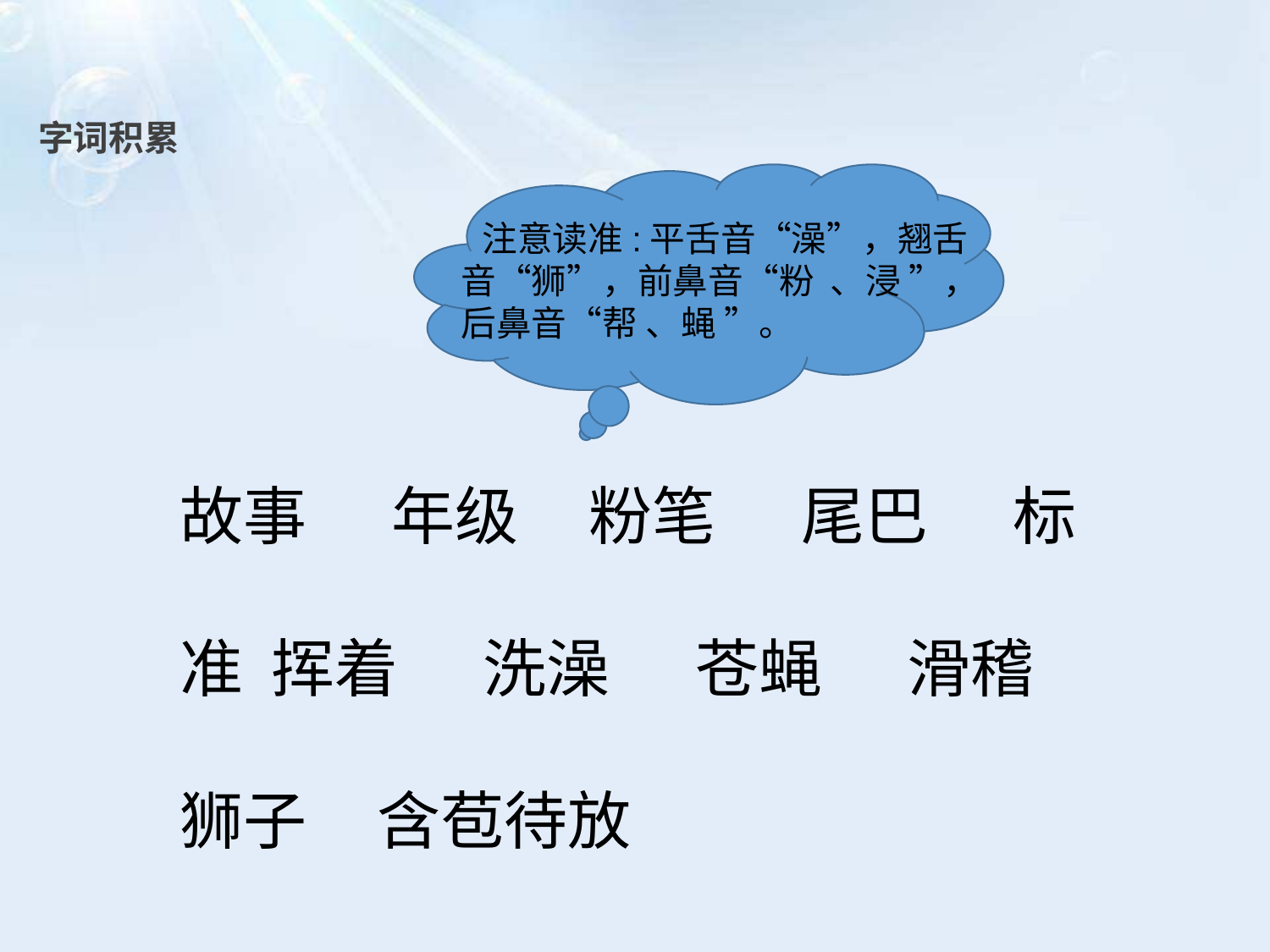

字词积累

注意读准:平舌音“澡”，翘舌音“狮”，前鼻音“粉  、浸 ”，后鼻音“帮 、蝇 ”。
故事      年级     粉笔      尾巴      标准  挥着      洗澡      苍蝇      滑稽      狮子     含苞待放